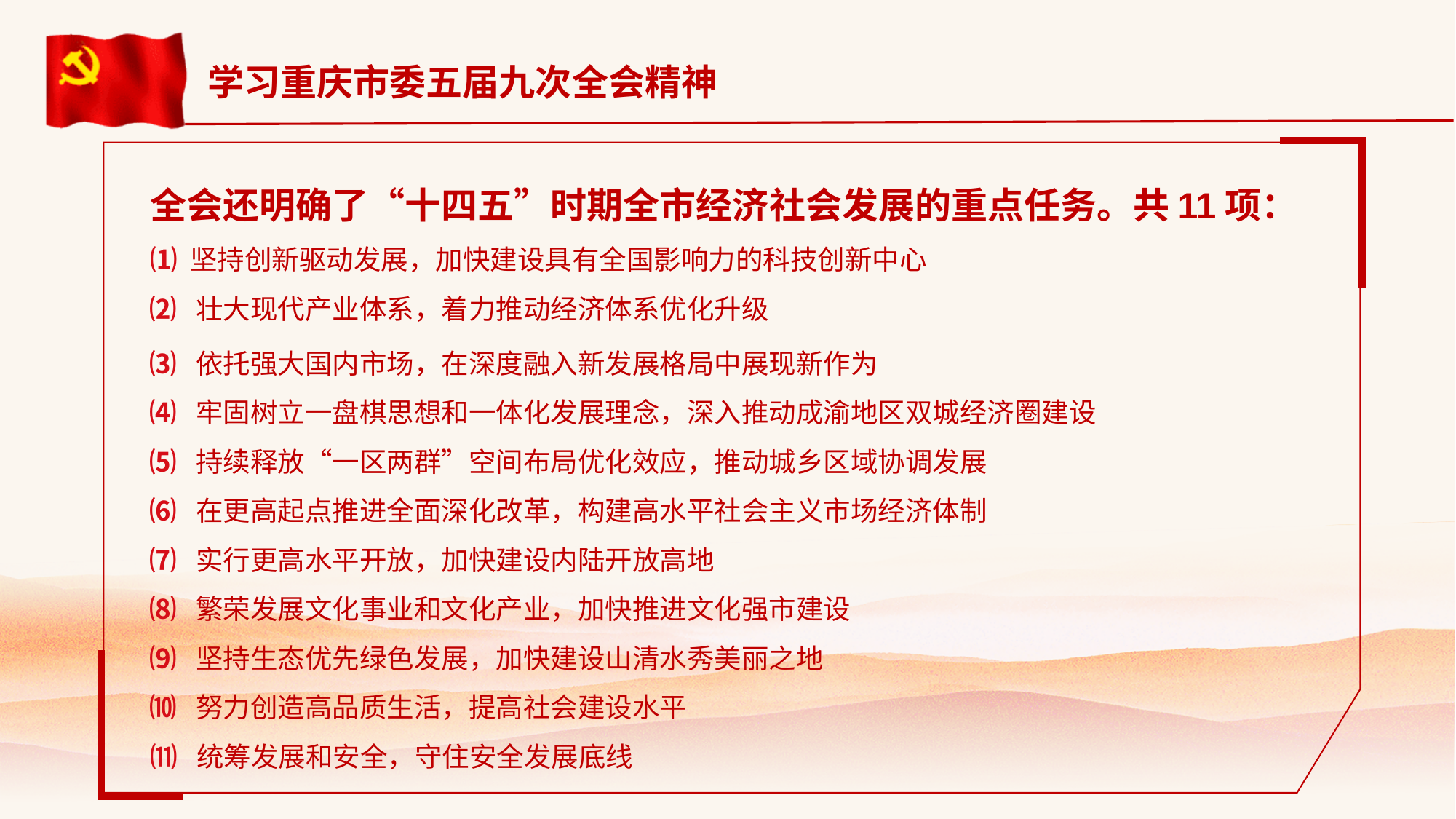

# 学习重庆市委五届九次全会精神

全会还明确了“十四五”时期全市经济社会发展的重点任务。共11项：
⑴ 坚持创新驱动发展，加快建设具有全国影响力的科技创新中心
⑵  壮大现代产业体系，着力推动经济体系优化升级
⑶  依托强大国内市场，在深度融入新发展格局中展现新作为
⑷  牢固树立一盘棋思想和一体化发展理念，深入推动成渝地区双城经济圈建设
⑸  持续释放“一区两群”空间布局优化效应，推动城乡区域协调发展
⑹  在更高起点推进全面深化改革，构建高水平社会主义市场经济体制
⑺  实行更高水平开放，加快建设内陆开放高地
⑻  繁荣发展文化事业和文化产业，加快推进文化强市建设
⑼  坚持生态优先绿色发展，加快建设山清水秀美丽之地
⑽  努力创造高品质生活，提高社会建设水平
⑾  统筹发展和安全，守住安全发展底线